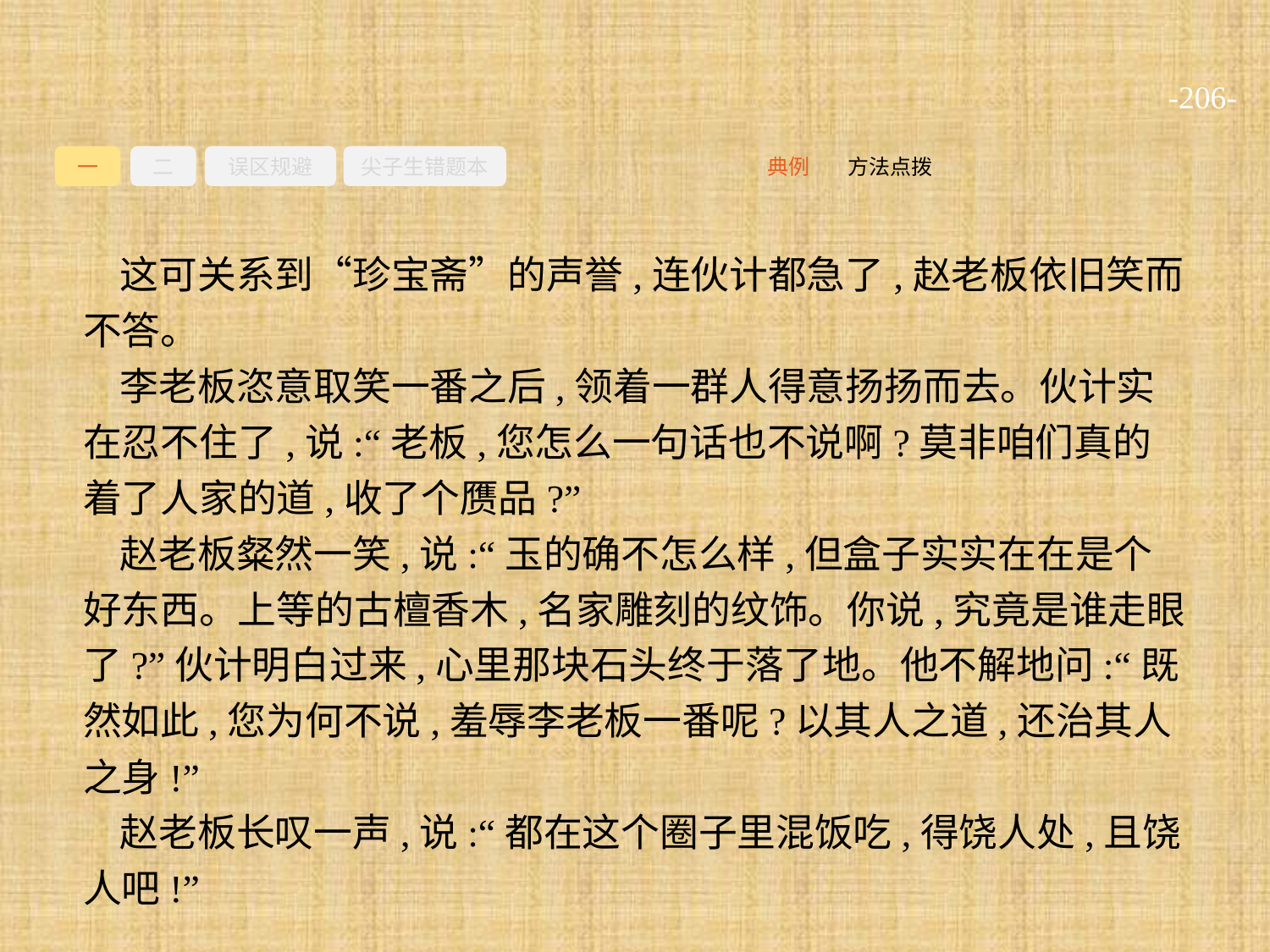

-206-
一
二
误区规避
尖子生错题本
方法点拨
典例
这可关系到“珍宝斋”的声誉,连伙计都急了,赵老板依旧笑而不答。
李老板恣意取笑一番之后,领着一群人得意扬扬而去。伙计实在忍不住了,说:“老板,您怎么一句话也不说啊?莫非咱们真的着了人家的道,收了个赝品?”
赵老板粲然一笑,说:“玉的确不怎么样,但盒子实实在在是个好东西。上等的古檀香木,名家雕刻的纹饰。你说,究竟是谁走眼了?”伙计明白过来,心里那块石头终于落了地。他不解地问:“既然如此,您为何不说,羞辱李老板一番呢?以其人之道,还治其人之身!”
赵老板长叹一声,说:“都在这个圈子里混饭吃,得饶人处,且饶人吧!”